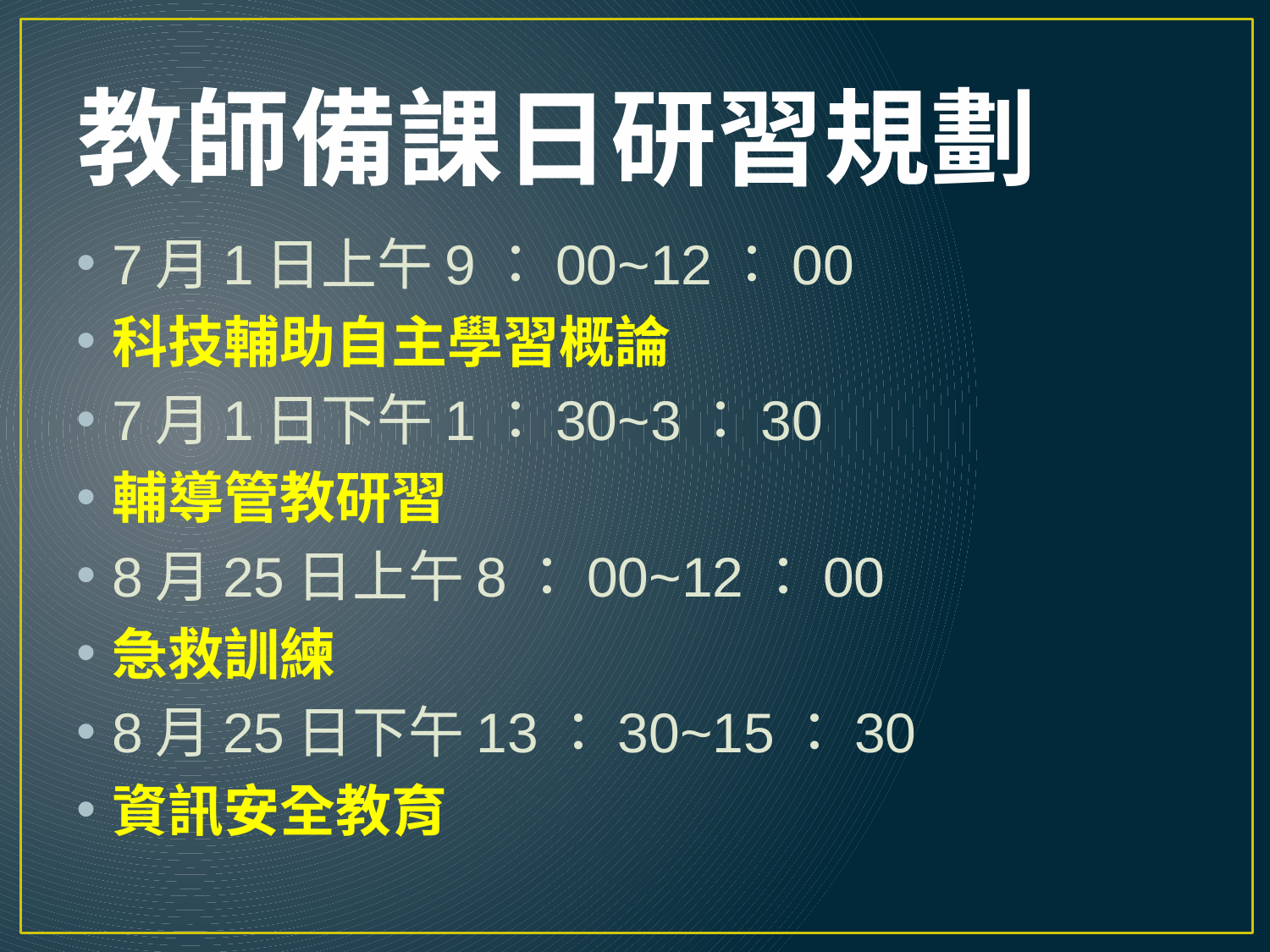

# 教師備課日研習規劃
7月1日上午9：00~12：00
科技輔助自主學習概論
7月1日下午1：30~3：30
輔導管教研習
8月25日上午8：00~12：00
急救訓練
8月25日下午13：30~15：30
資訊安全教育